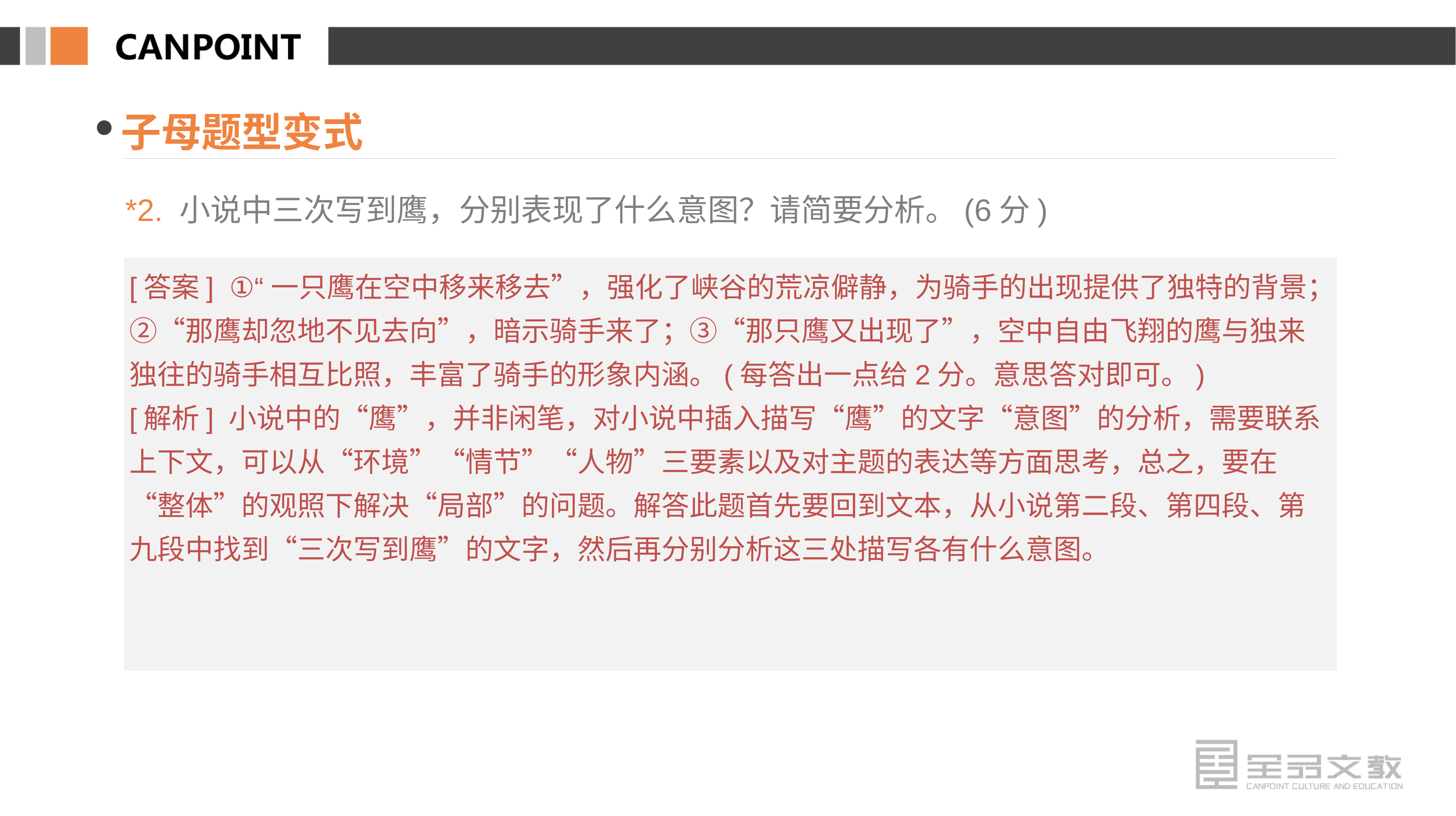

子母题型变式

*2. 小说中三次写到鹰，分别表现了什么意图？请简要分析。(6分)
[答案]  ①“一只鹰在空中移来移去”，强化了峡谷的荒凉僻静，为骑手的出现提供了独特的背景；②“那鹰却忽地不见去向”，暗示骑手来了；③“那只鹰又出现了”，空中自由飞翔的鹰与独来独往的骑手相互比照，丰富了骑手的形象内涵。(每答出一点给2分。意思答对即可。)
[解析] 小说中的“鹰”，并非闲笔，对小说中插入描写“鹰”的文字“意图”的分析，需要联系上下文，可以从“环境”“情节”“人物”三要素以及对主题的表达等方面思考，总之，要在“整体”的观照下解决“局部”的问题。解答此题首先要回到文本，从小说第二段、第四段、第九段中找到“三次写到鹰”的文字，然后再分别分析这三处描写各有什么意图。